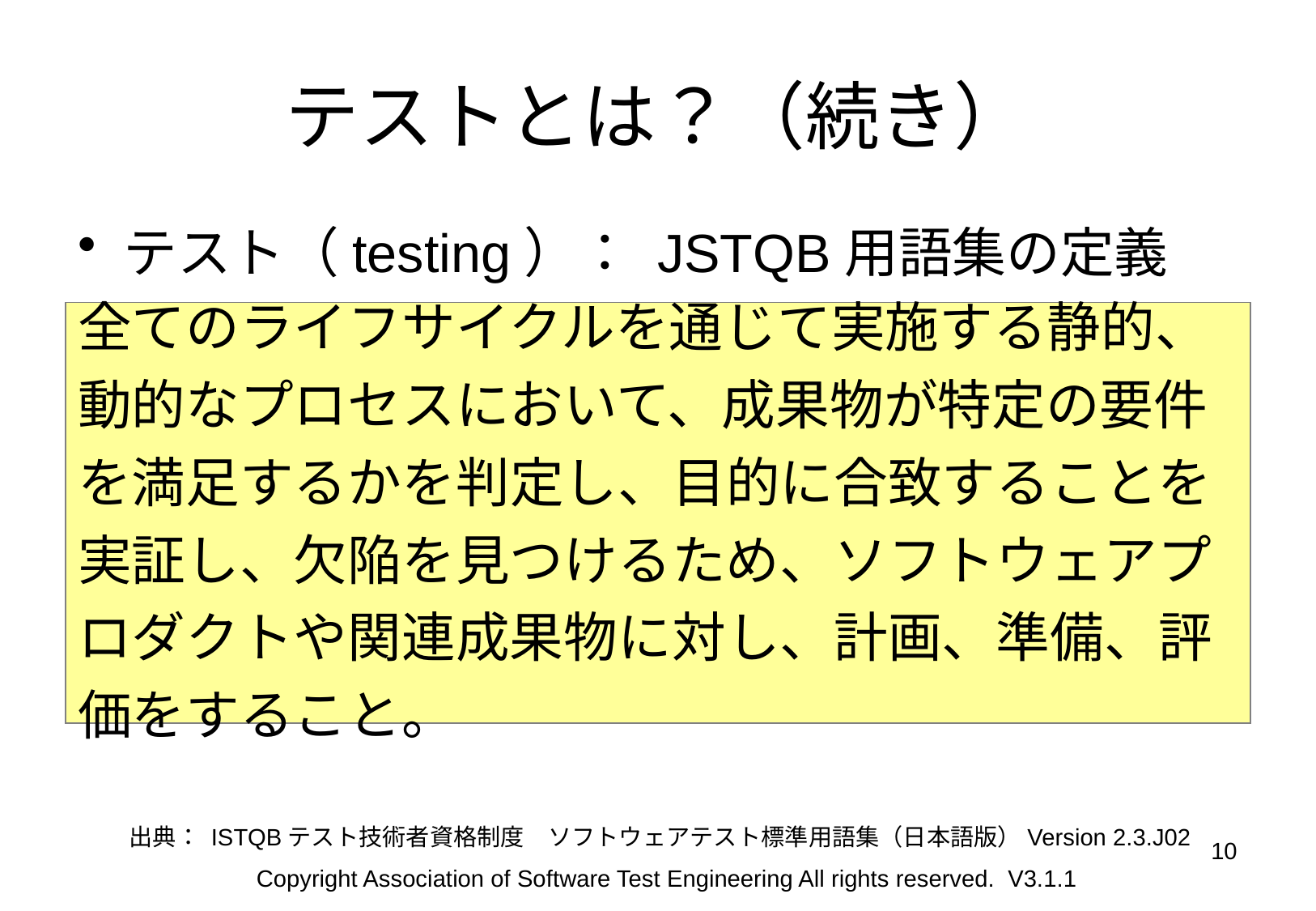

# テストとは？（続き）
テスト（testing）： JSTQB用語集の定義
全てのライフサイクルを通じて実施する静的、動的なプロセスにおいて、成果物が特定の要件を満足するかを判定し、目的に合致することを実証し、欠陥を見つけるため、ソフトウェアプロダクトや関連成果物に対し、計画、準備、評価をすること。
出典： ISTQBテスト技術者資格制度　ソフトウェアテスト標準用語集（日本語版）Version 2.3.J02
10
Copyright Association of Software Test Engineering All rights reserved.  V3.1.1